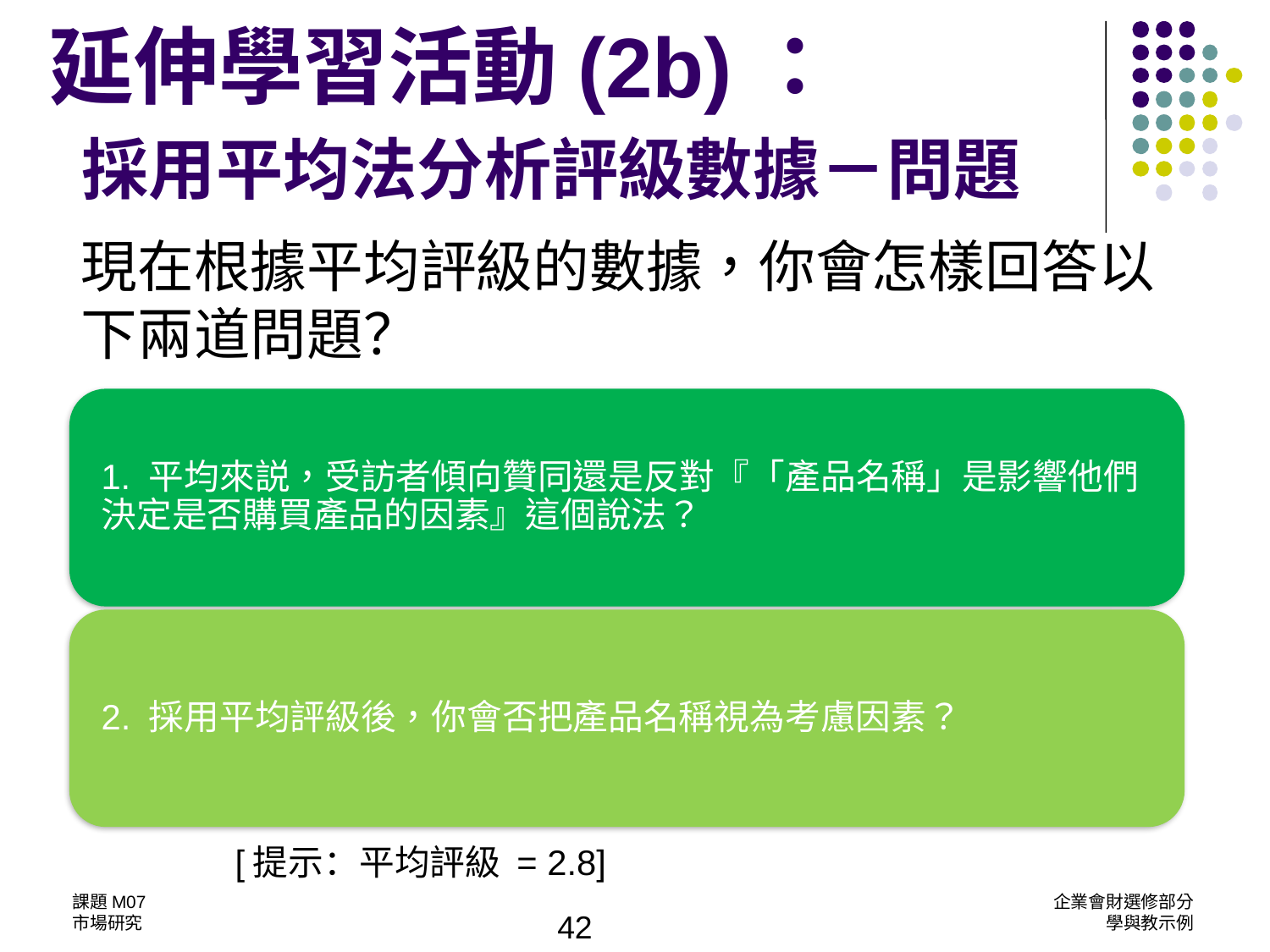

延伸學習活動(2b)：
採用平均法分析評級數據－問題
現在根據平均評級的數據，你會怎樣回答以下兩道問題？
1. 平均來説，受訪者傾向贊同還是反對『「產品名稱」是影響他們決定是否購買產品的因素』這個說法？
2. 採用平均評級後，你會否把產品名稱視為考慮因素？
[提示：平均評級 = 2.8]